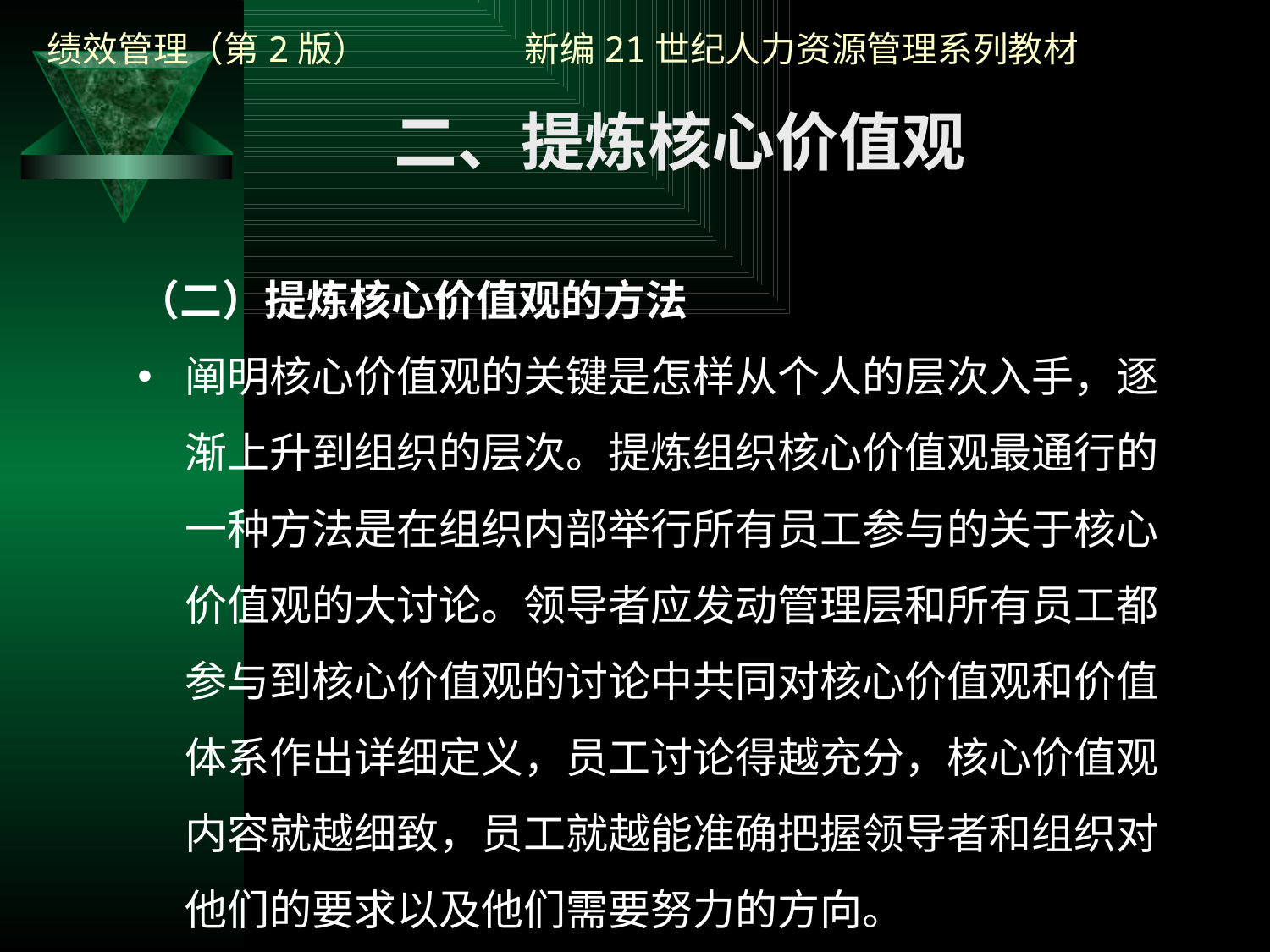

二、提炼核心价值观
（二）提炼核心价值观的方法
阐明核心价值观的关键是怎样从个人的层次入手，逐渐上升到组织的层次。提炼组织核心价值观最通行的一种方法是在组织内部举行所有员工参与的关于核心价值观的大讨论。领导者应发动管理层和所有员工都参与到核心价值观的讨论中共同对核心价值观和价值体系作出详细定义，员工讨论得越充分，核心价值观内容就越细致，员工就越能准确把握领导者和组织对他们的要求以及他们需要努力的方向。